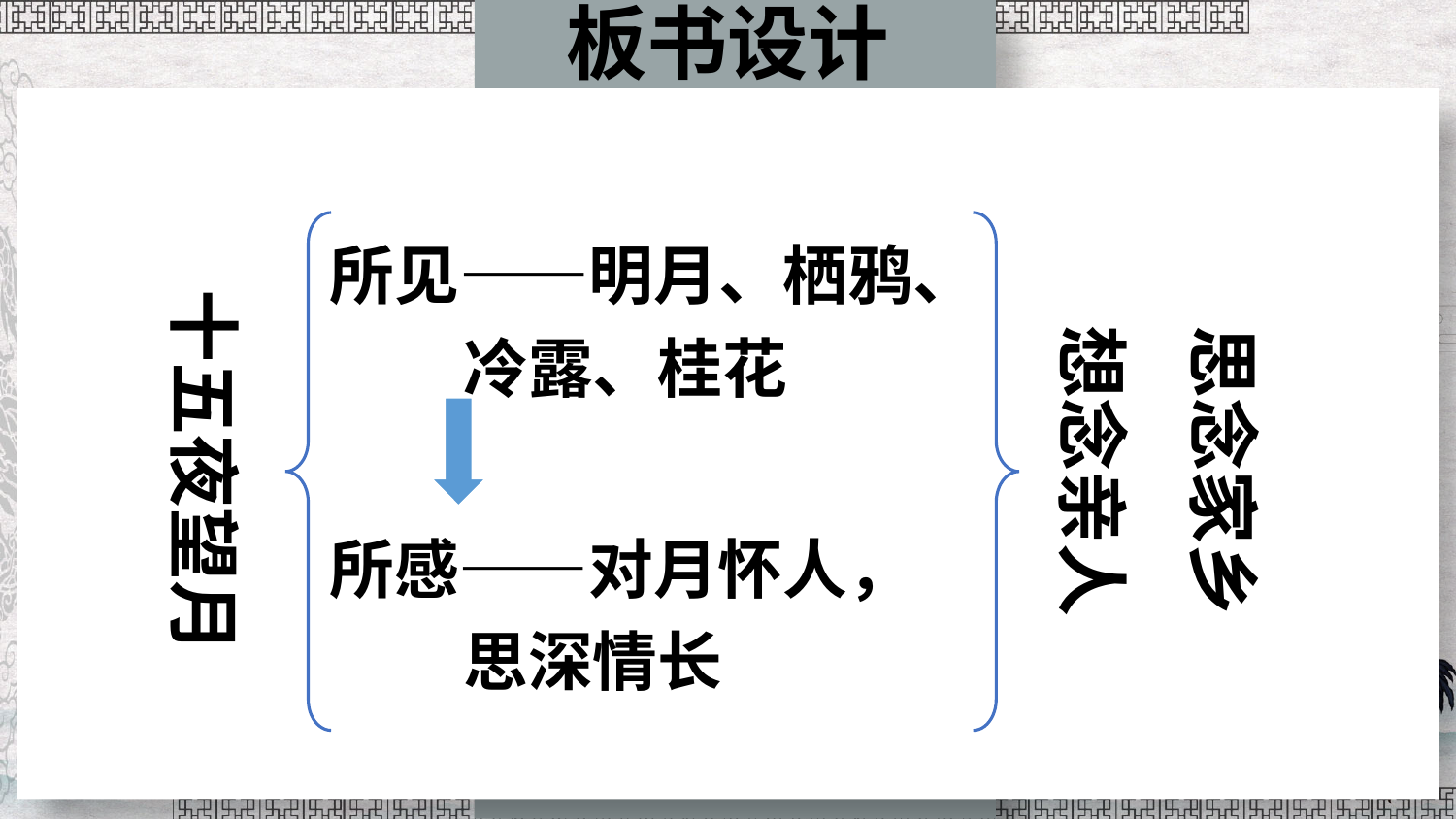

板书设计

所见——明月、栖鸦、
        冷露、桂花

十五夜望月
思念家乡
想念亲人

所感——对月怀人，
        思深情长